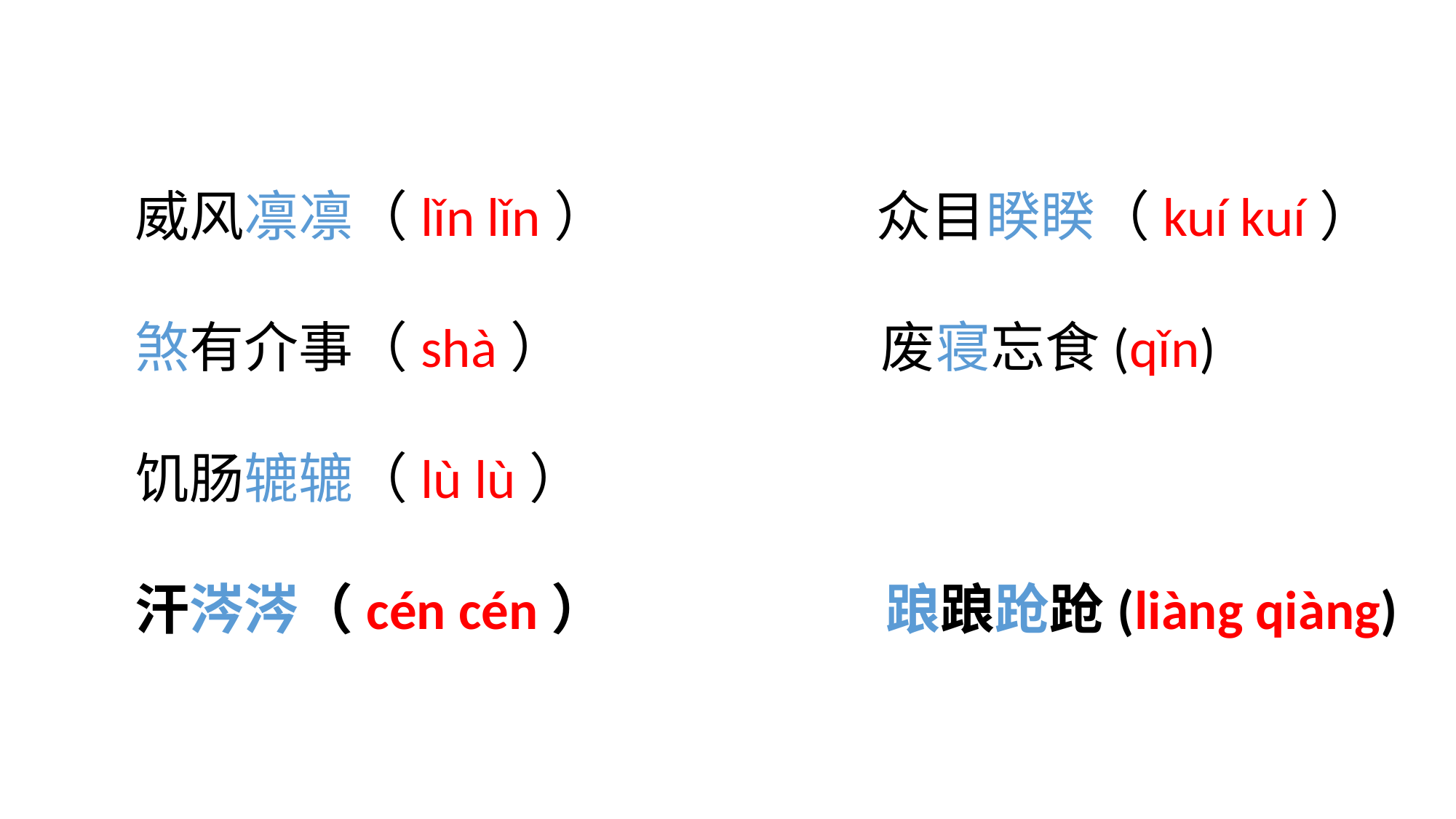

威风凛凛（lǐn lǐn）                      众目睽睽（kuí kuí）

煞有介事（shà）                          废寝忘食(qǐn)

饥肠辘辘（lù lù）

汗涔涔（cén cén）                       踉踉跄跄(liàng qiàng)